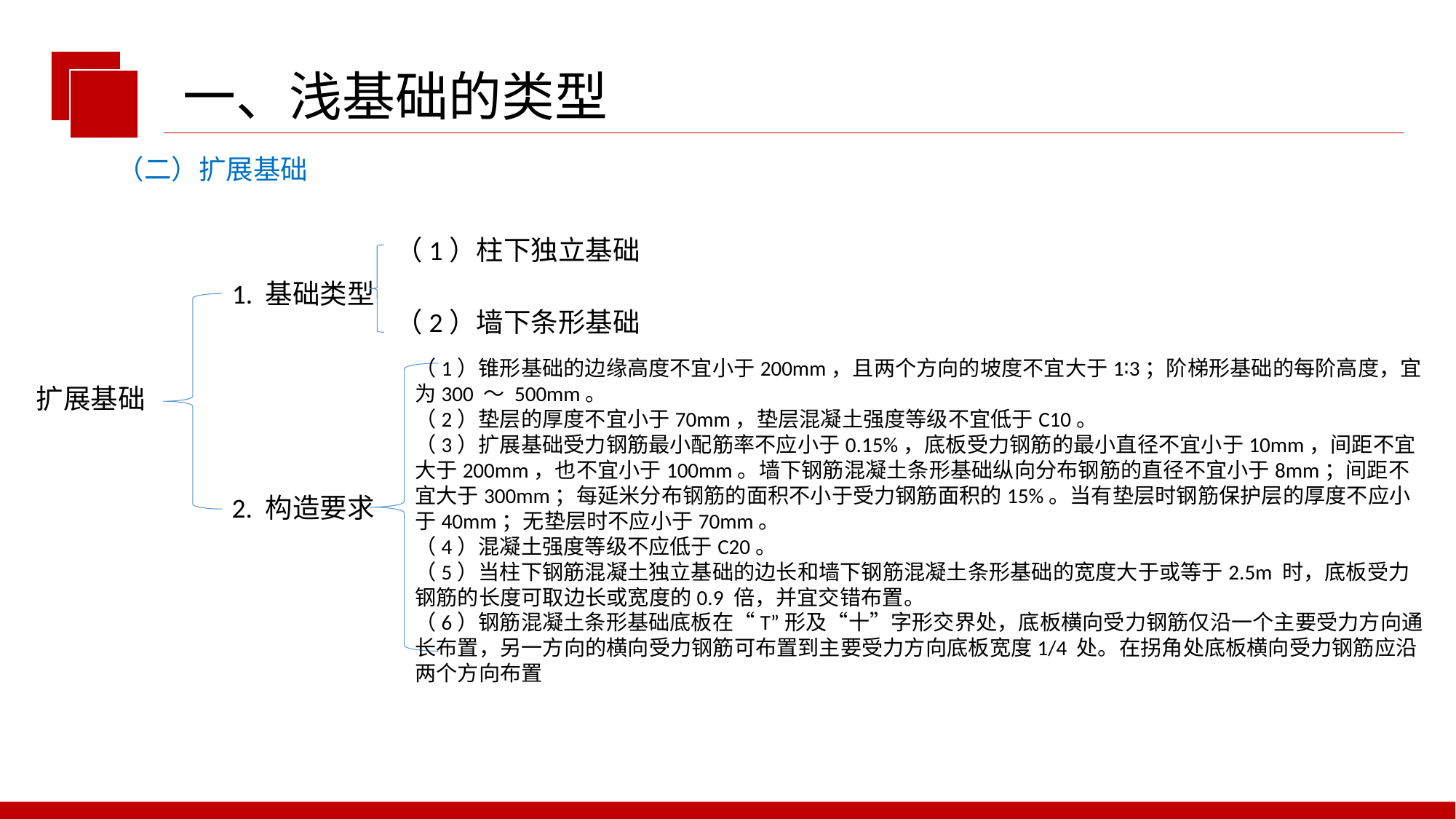

一、浅基础的类型
（二）扩展基础
（1）柱下独立基础

1. 基础类型

（2）墙下条形基础
（1）锥形基础的边缘高度不宜小于200mm，且两个方向的坡度不宜大于1∶3；阶梯形基础的每阶高度，宜为300 ～ 500mm。
（2）垫层的厚度不宜小于70mm，垫层混凝土强度等级不宜低于C10。
（3）扩展基础受力钢筋最小配筋率不应小于0.15%，底板受力钢筋的最小直径不宜小于10mm，间距不宜大于200mm，也不宜小于100mm。墙下钢筋混凝土条形基础纵向分布钢筋的直径不宜小于8mm；间距不宜大于300mm；每延米分布钢筋的面积不小于受力钢筋面积的15%。当有垫层时钢筋保护层的厚度不应小于40mm；无垫层时不应小于70mm。
（4）混凝土强度等级不应低于C20。
（5）当柱下钢筋混凝土独立基础的边长和墙下钢筋混凝土条形基础的宽度大于或等于2.5m 时，底板受力钢筋的长度可取边长或宽度的0.9 倍，并宜交错布置。
（6）钢筋混凝土条形基础底板在“T”形及“十”字形交界处，底板横向受力钢筋仅沿一个主要受力方向通长布置，另一方向的横向受力钢筋可布置到主要受力方向底板宽度1/4 处。在拐角处底板横向受力钢筋应沿两个方向布置

扩展基础
2. 构造要求